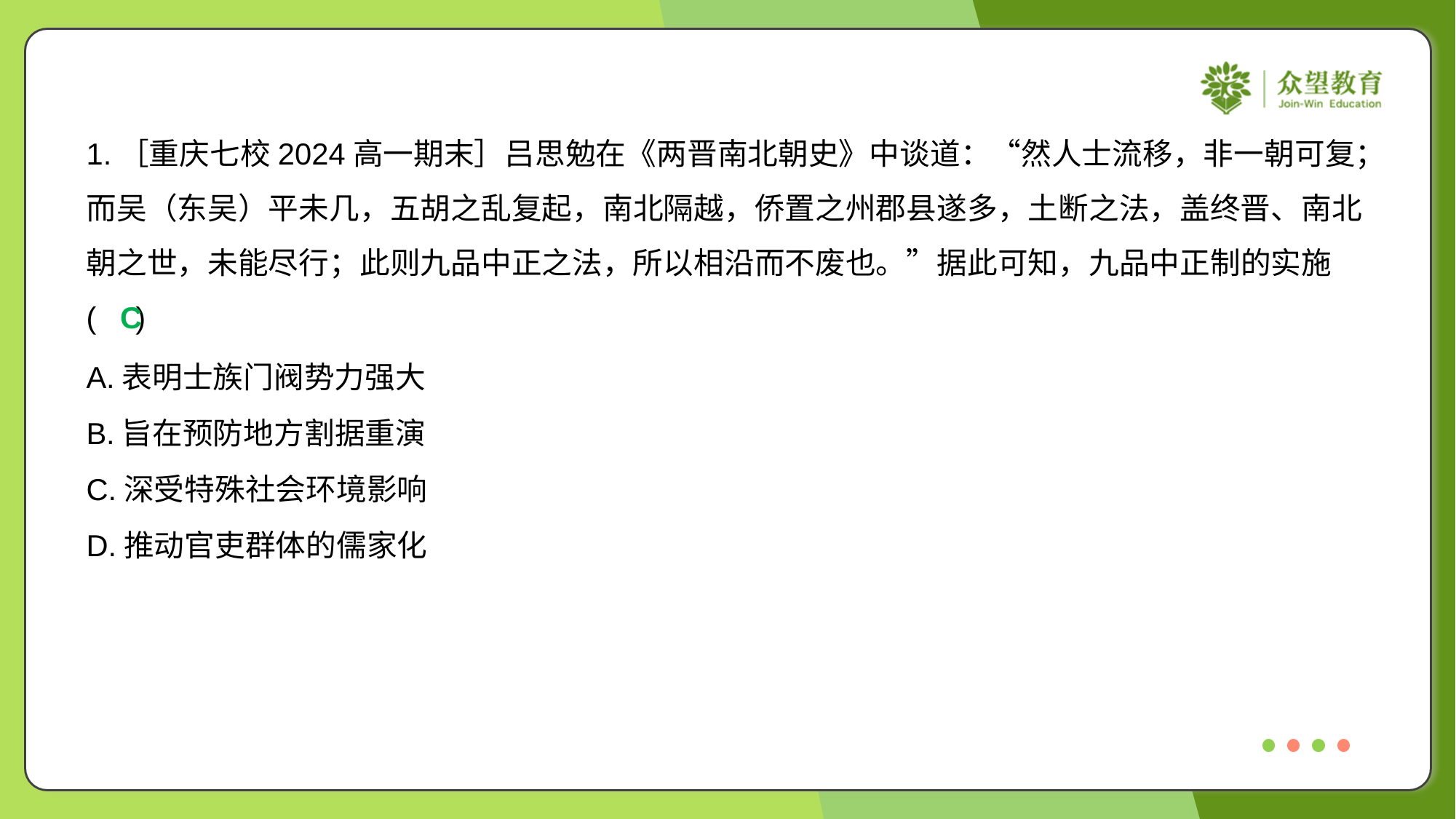

1.［重庆七校2024高一期末］吕思勉在《两晋南北朝史》中谈道：“然人士流移，非一朝可复；
而吴（东吴）平未几，五胡之乱复起，南北隔越，侨置之州郡县遂多，土断之法，盖终晋、南北
朝之世，未能尽行；此则九品中正之法，所以相沿而不废也。”据此可知，九品中正制的实施
(     )
C
A.表明士族门阀势力强大
B.旨在预防地方割据重演
C.深受特殊社会环境影响
D.推动官吏群体的儒家化